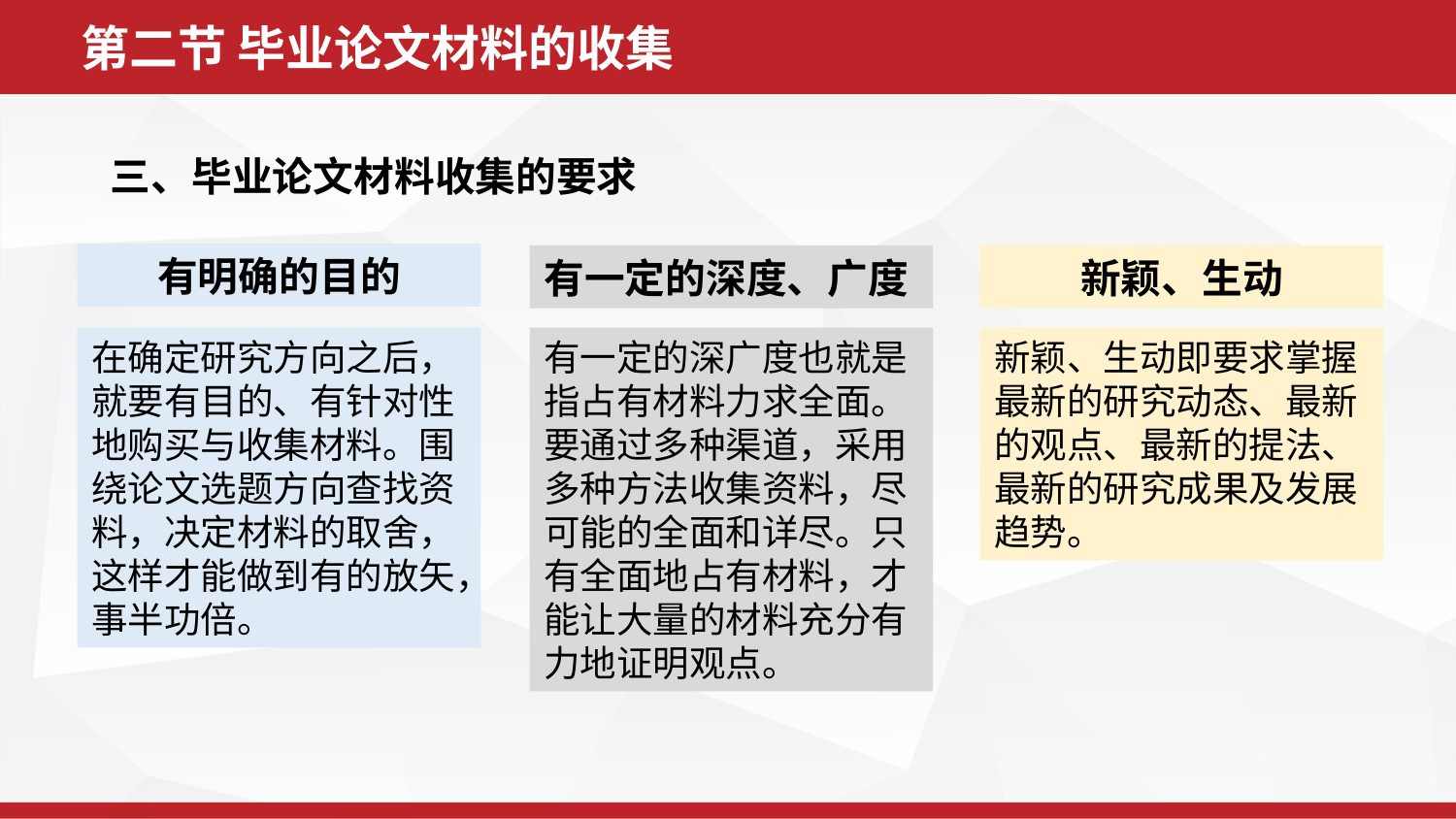

第二节 毕业论文材料的收集
 三、毕业论文材料收集的要求
有明确的目的
有一定的深度、广度
新颖、生动
在确定研究方向之后，就要有目的、有针对性地购买与收集材料。围绕论文选题方向查找资料，决定材料的取舍，这样才能做到有的放矢，事半功倍。
有一定的深广度也就是指占有材料力求全面。要通过多种渠道，采用多种方法收集资料，尽可能的全面和详尽。只有全面地占有材料，才能让大量的材料充分有力地证明观点。
新颖、生动即要求掌握最新的研究动态、最新的观点、最新的提法、最新的研究成果及发展趋势。